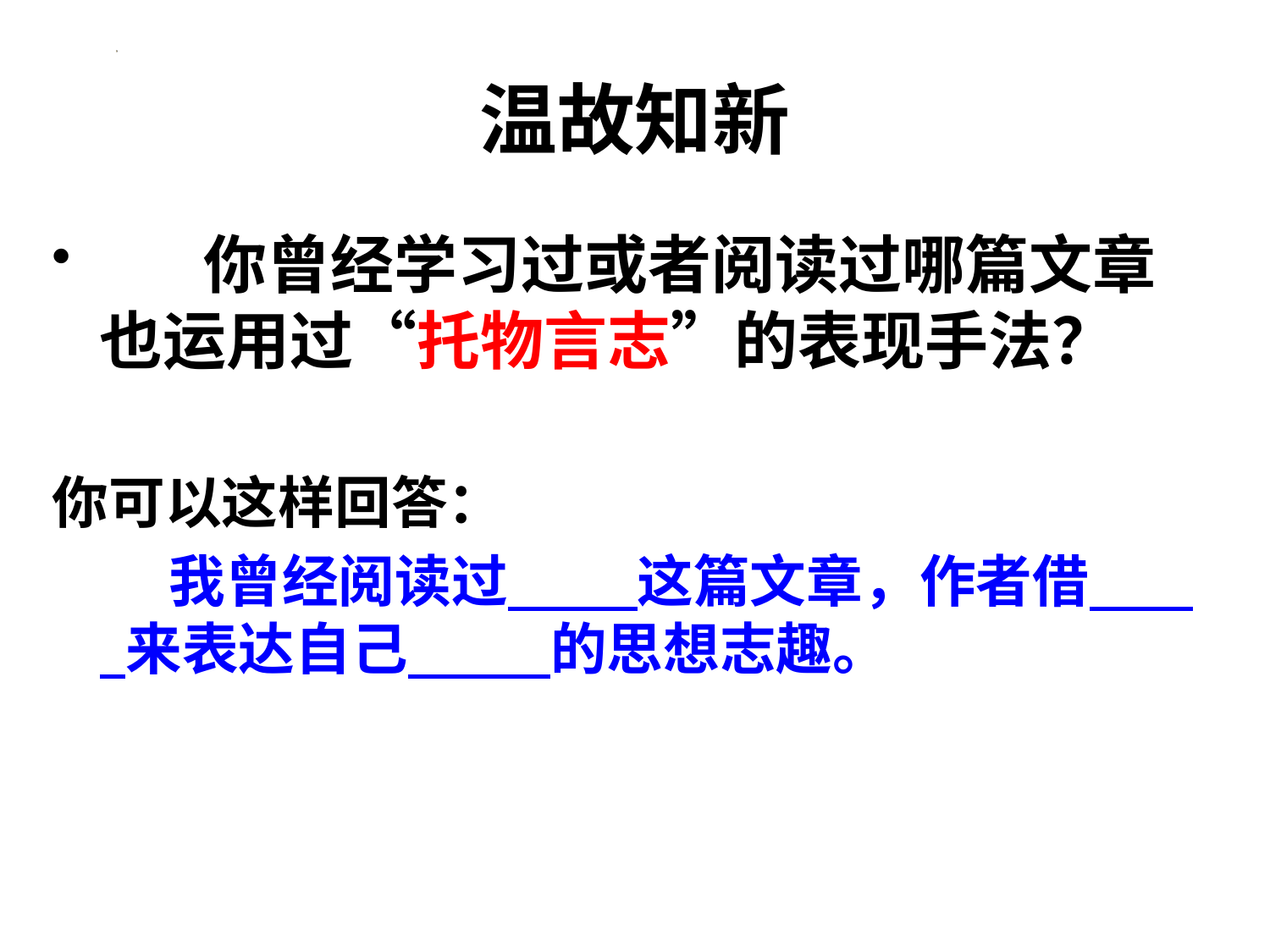

# 温故知新
       你曾经学习过或者阅读过哪篇文章也运用过“托物言志”的表现手法？

你可以这样回答：
        我曾经阅读过          这篇文章，作者借           来表达自己           的思想志趣。